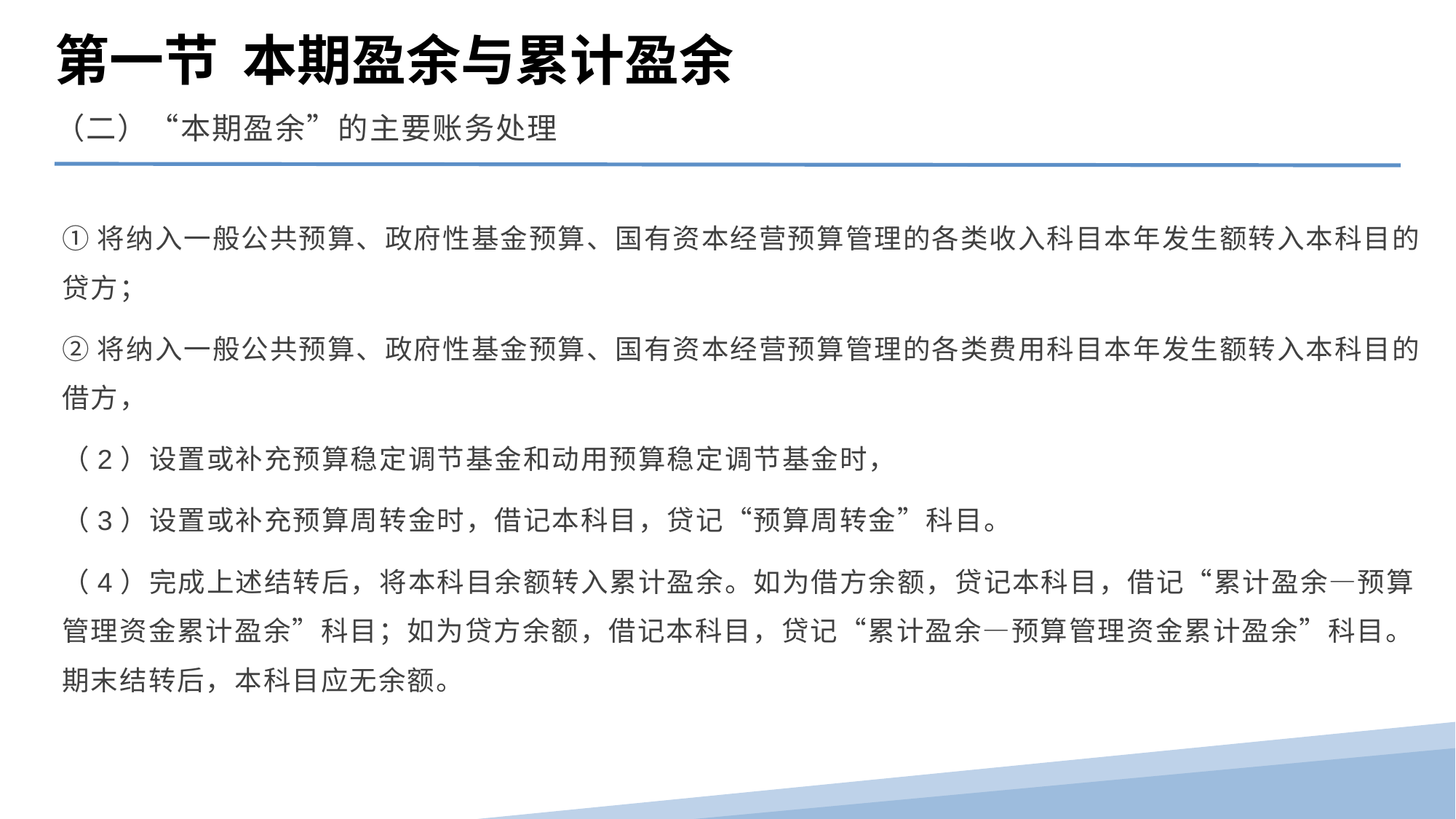

第一节  本期盈余与累计盈余
（二）“本期盈余”的主要账务处理

①将纳入一般公共预算、政府性基金预算、国有资本经营预算管理的各类收入科目本年发生额转入本科目的贷方；
②将纳入一般公共预算、政府性基金预算、国有资本经营预算管理的各类费用科目本年发生额转入本科目的借方，
（2）设置或补充预算稳定调节基金和动用预算稳定调节基金时，
（3）设置或补充预算周转金时，借记本科目，贷记“预算周转金”科目。
（4）完成上述结转后，将本科目余额转入累计盈余。如为借方余额，贷记本科目，借记“累计盈余—预算管理资金累计盈余”科目；如为贷方余额，借记本科目，贷记“累计盈余—预算管理资金累计盈余”科目。期末结转后，本科目应无余额。